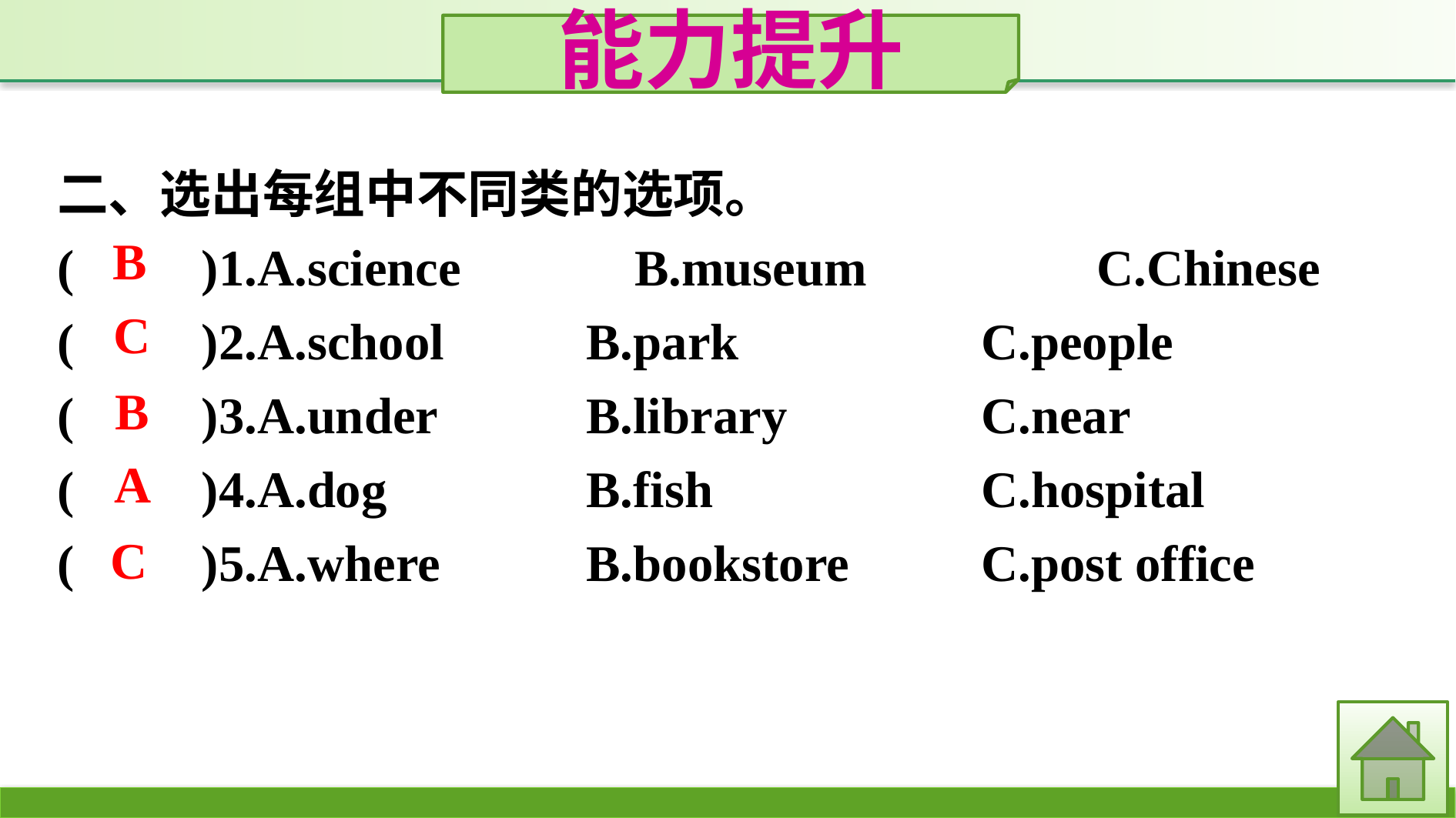

能力提升
二、选出每组中不同类的选项。
(　　)1.A.science		B.museum		C.Chinese
(　　)2.A.school		B.park			C.people
(　　)3.A.under		B.library		C.near
(　　)4.A.dog		B.fish			C.hospital
(　　)5.A.where		B.bookstore		C.post office
B
C
B
A
C